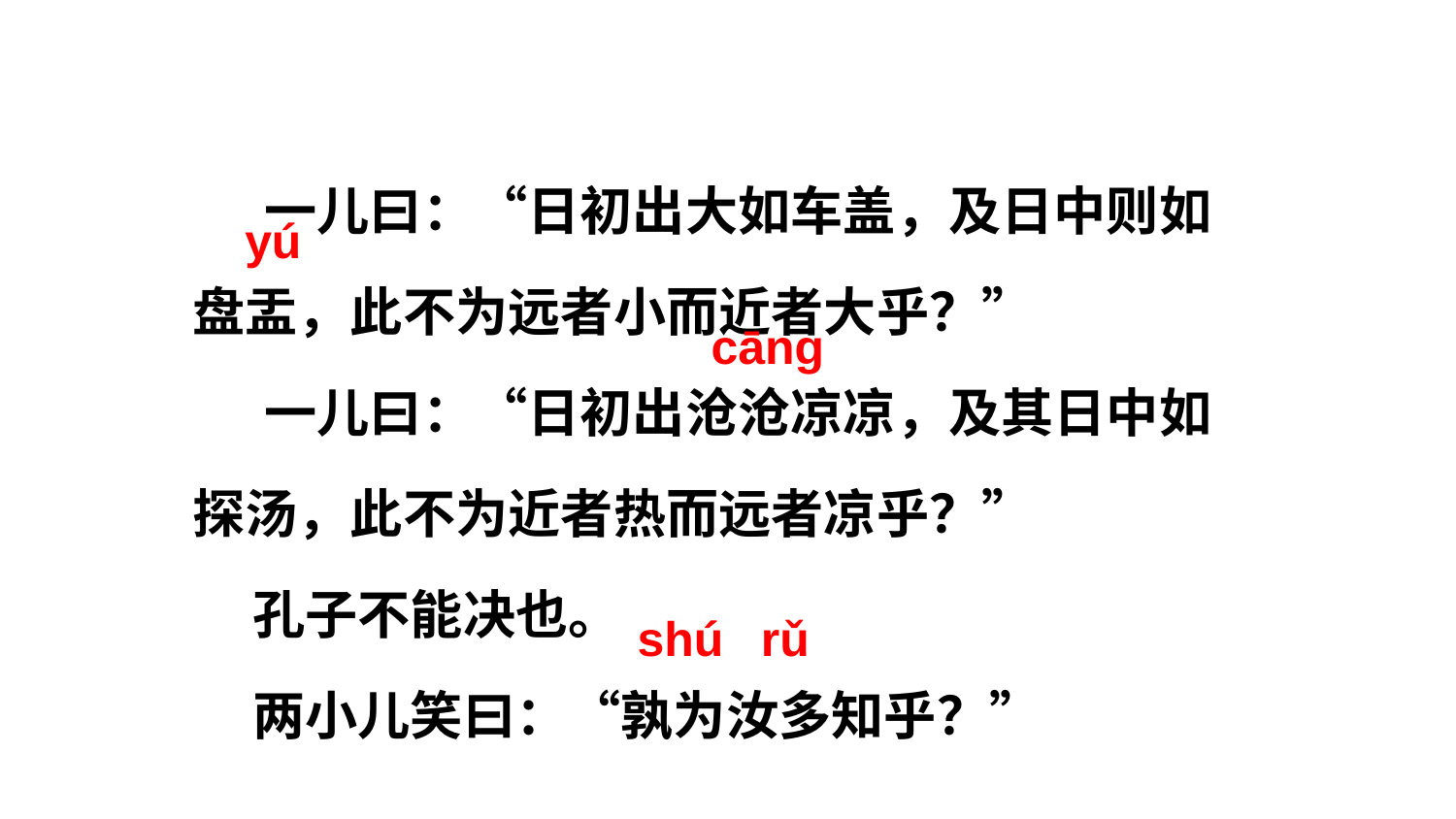

一儿曰：“日初出大如车盖，及日中则如盘盂，此不为远者小而近者大乎？”
     一儿曰：“日初出沧沧凉凉，及其日中如探汤，此不为近者热而远者凉乎？”
    孔子不能决也。
    两小儿笑曰：“孰为汝多知乎？”
yú
cāng
shú
rǔ